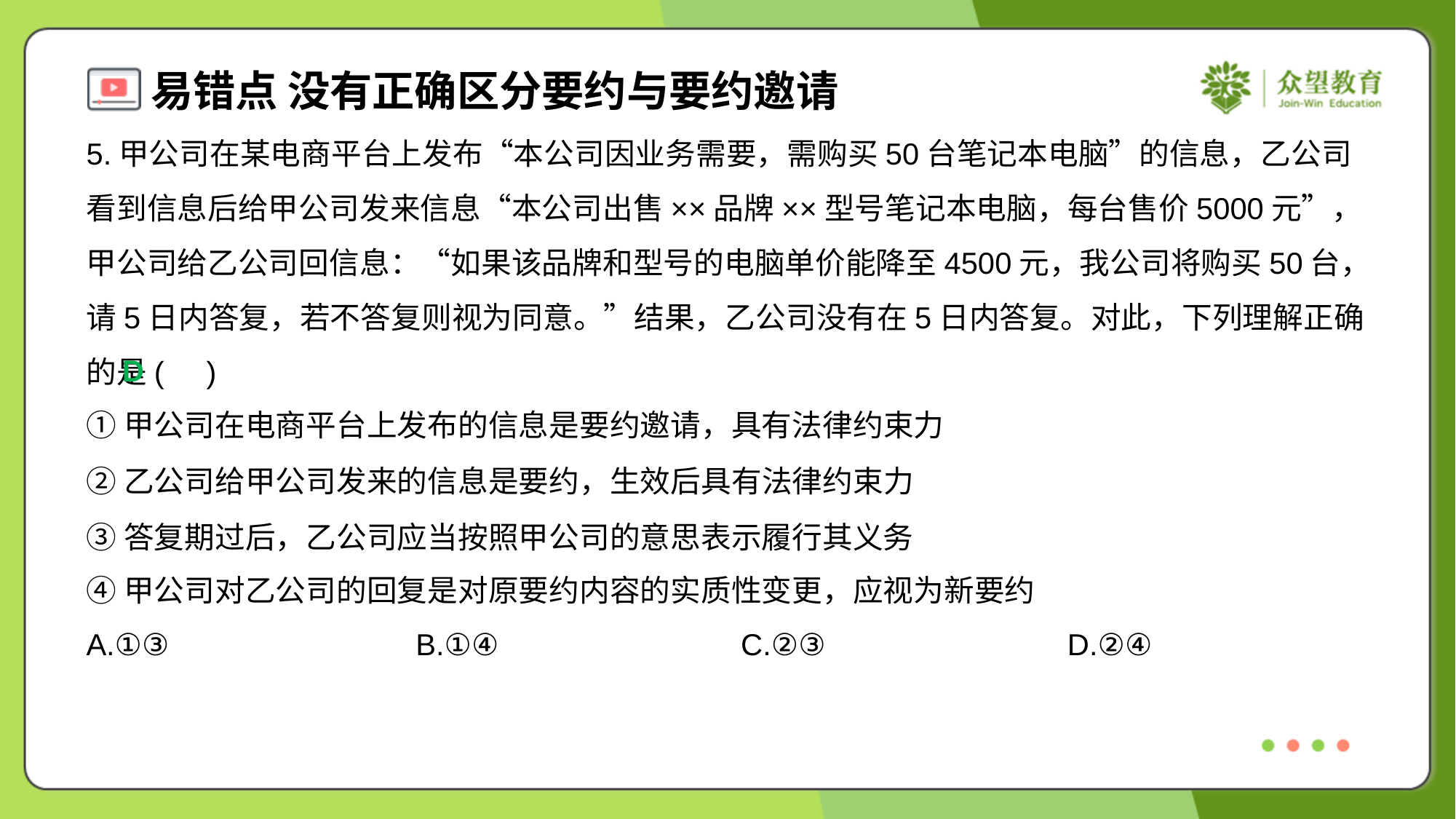

5.甲公司在某电商平台上发布“本公司因业务需要，需购买50台笔记本电脑”的信息，乙公司看到信息后给甲公司发来信息“本公司出售××品牌××型号笔记本电脑，每台售价5000元”，甲公司给乙公司回信息：“如果该品牌和型号的电脑单价能降至4500元，我公司将购买50台，请5日内答复，若不答复则视为同意。”结果，乙公司没有在5日内答复。对此，下列理解正确的是(     )
D
①甲公司在电商平台上发布的信息是要约邀请，具有法律约束力
②乙公司给甲公司发来的信息是要约，生效后具有法律约束力
③答复期过后，乙公司应当按照甲公司的意思表示履行其义务
④甲公司对乙公司的回复是对原要约内容的实质性变更，应视为新要约
A.①③	B.①④	C.②③	D.②④